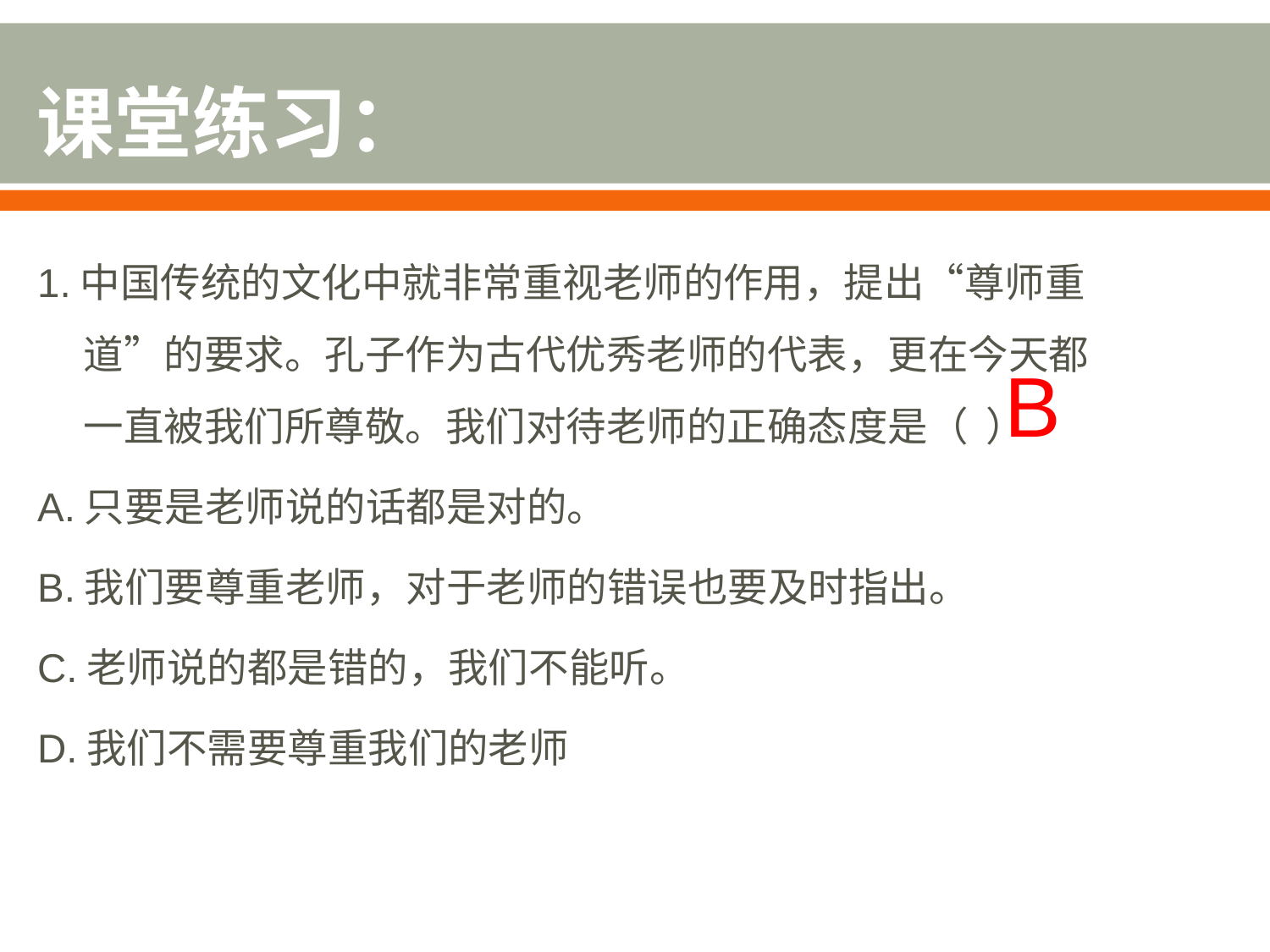

课堂练习：
1.中国传统的文化中就非常重视老师的作用，提出“尊师重道”的要求。孔子作为古代优秀老师的代表，更在今天都一直被我们所尊敬。我们对待老师的正确态度是（  ）
A.只要是老师说的话都是对的。
B.我们要尊重老师，对于老师的错误也要及时指出。
C.老师说的都是错的，我们不能听。
D.我们不需要尊重我们的老师
B